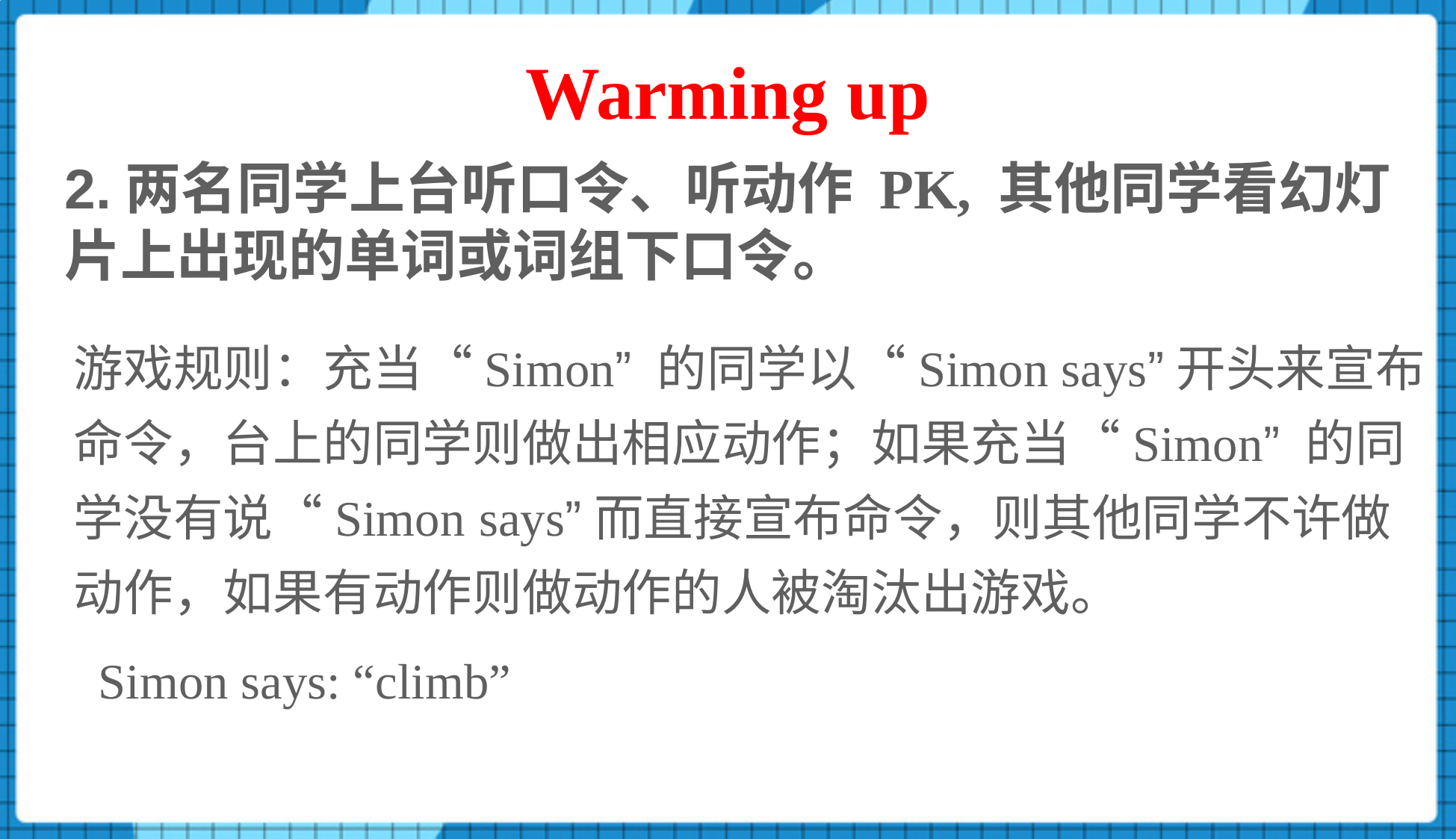

# Warming up
2.两名同学上台听口令、听动作 PK, 其他同学看幻灯片上出现的单词或词组下口令。
游戏规则：充当“Simon” 的同学以“Simon says”开头来宣布命令，台上的同学则做出相应动作；如果充当“Simon” 的同学没有说“Simon says”而直接宣布命令，则其他同学不许做动作，如果有动作则做动作的人被淘汰出游戏。
Simon says: “climb”